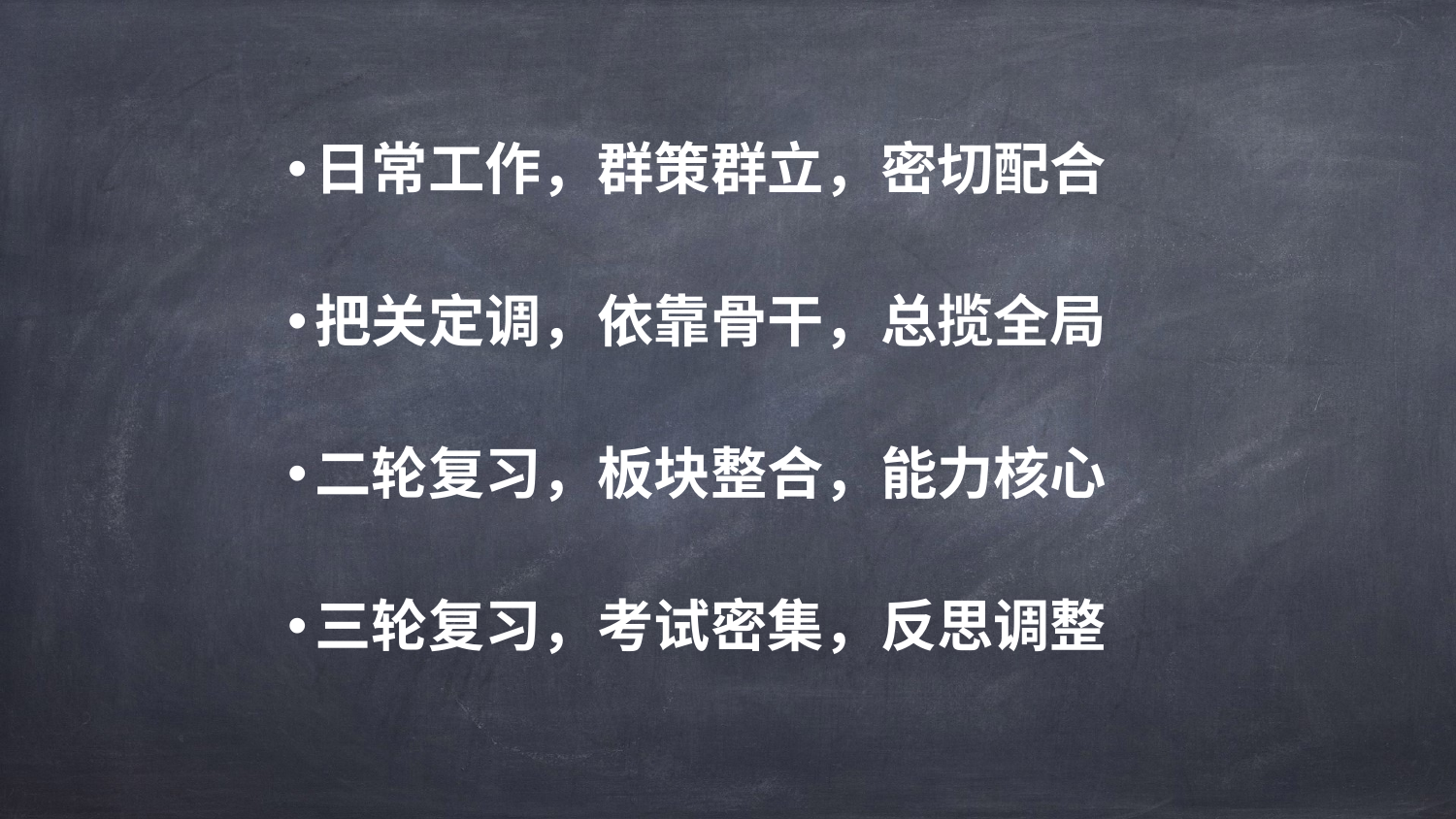

日常工作，群策群立，密切配合

把关定调，依靠骨干，总揽全局

二轮复习，板块整合，能力核心

三轮复习，考试密集，反思调整